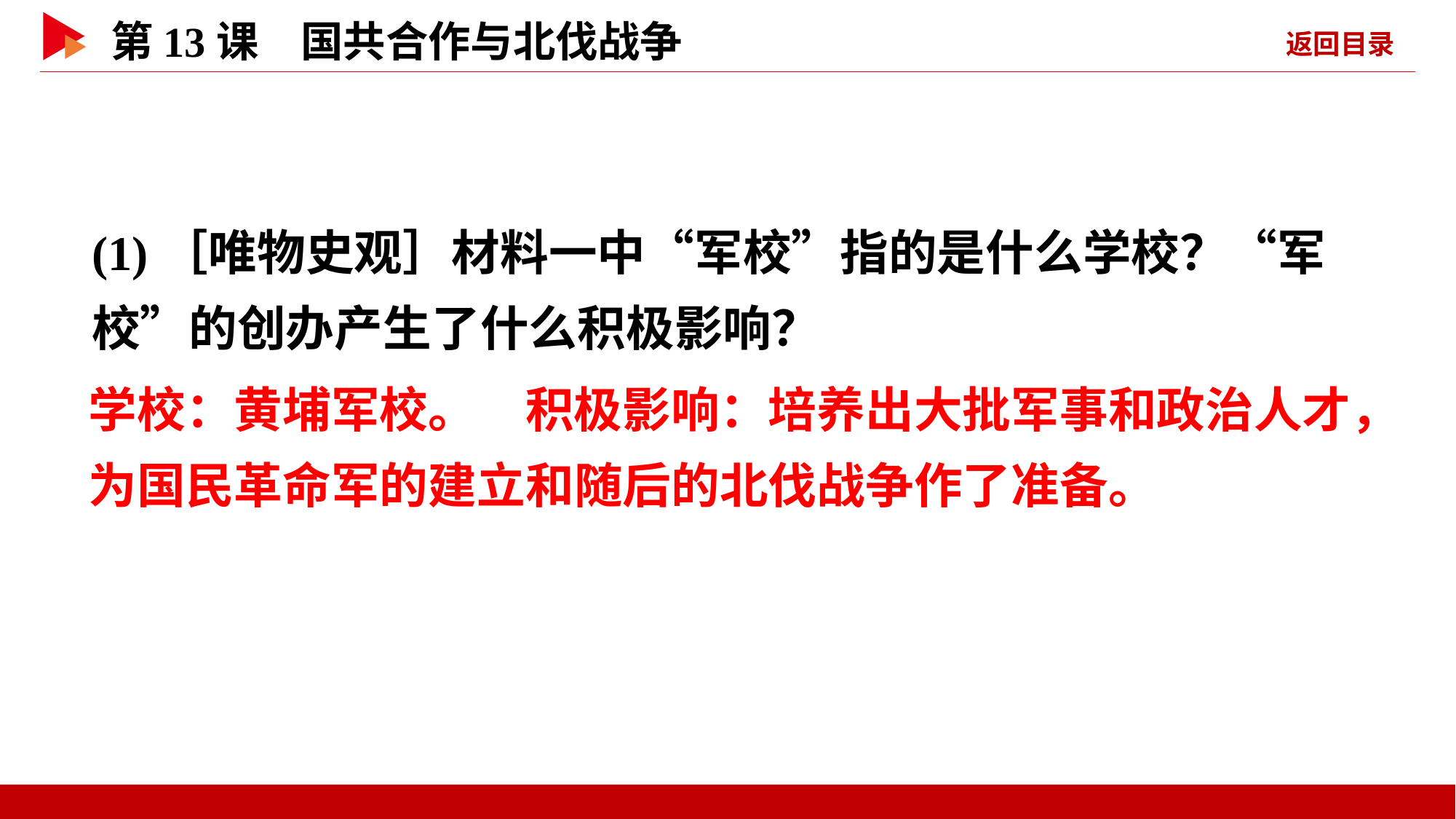

(1)［唯物史观］材料一中“军校”指的是什么学校？“军校”的创办产生了什么积极影响？
学校：黄埔军校。　积极影响：培养出大批军事和政治人才，为国民革命军的建立和随后的北伐战争作了准备。